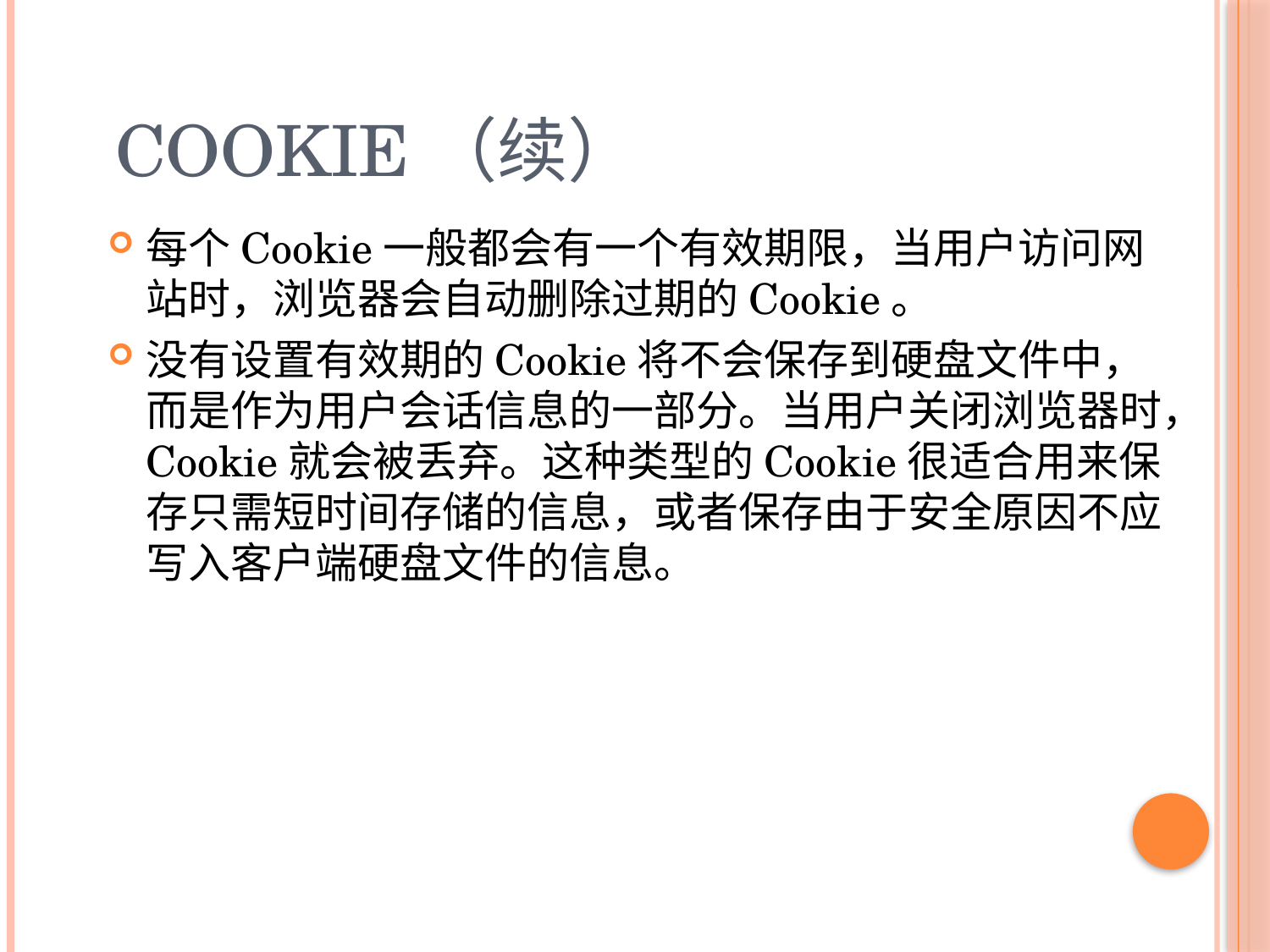

# Cookie（续）
每个Cookie一般都会有一个有效期限，当用户访问网站时，浏览器会自动删除过期的Cookie。
没有设置有效期的Cookie将不会保存到硬盘文件中，而是作为用户会话信息的一部分。当用户关闭浏览器时，Cookie就会被丢弃。这种类型的Cookie很适合用来保存只需短时间存储的信息，或者保存由于安全原因不应写入客户端硬盘文件的信息。
24